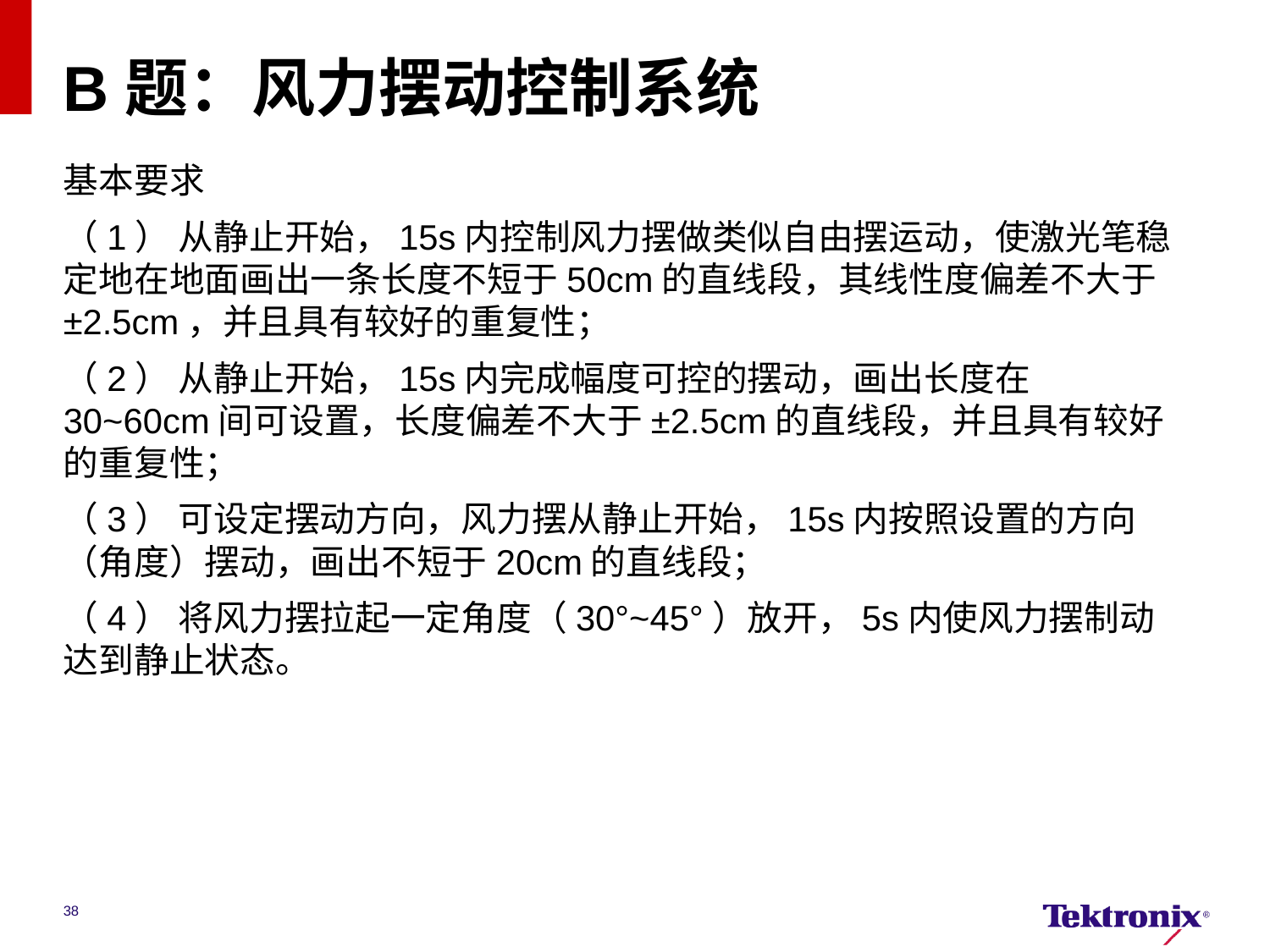

# B题：风力摆动控制系统
基本要求
（1） 从静止开始，15s内控制风力摆做类似自由摆运动，使激光笔稳定地在地面画出一条长度不短于50cm的直线段，其线性度偏差不大于±2.5cm，并且具有较好的重复性；
（2） 从静止开始，15s内完成幅度可控的摆动，画出长度在30~60cm间可设置，长度偏差不大于±2.5cm的直线段，并且具有较好的重复性；
（3） 可设定摆动方向，风力摆从静止开始，15s内按照设置的方向（角度）摆动，画出不短于20cm的直线段；
（4） 将风力摆拉起一定角度（30°~45°）放开，5s内使风力摆制动达到静止状态。

38